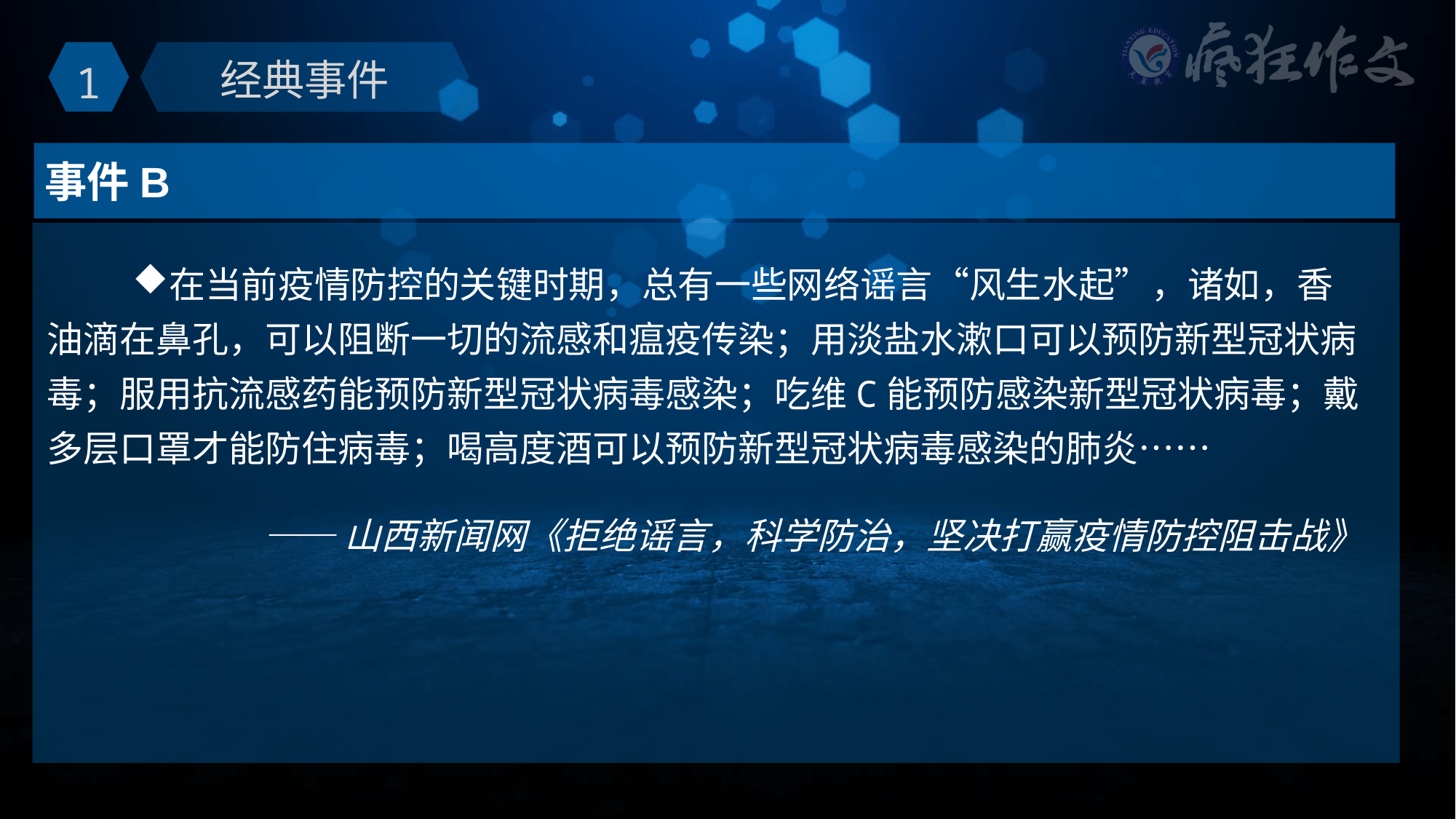

1

经典事件
事件B

在当前疫情防控的关键时期，总有一些网络谣言“风生水起”，诸如，香油滴在鼻孔，可以阻断一切的流感和瘟疫传染；用淡盐水漱口可以预防新型冠状病毒；服用抗流感药能预防新型冠状病毒感染；吃维C能预防感染新型冠状病毒；戴多层口罩才能防住病毒；喝高度酒可以预防新型冠状病毒感染的肺炎……

——山西新闻网《拒绝谣言，科学防治，坚决打赢疫情防控阻击战》